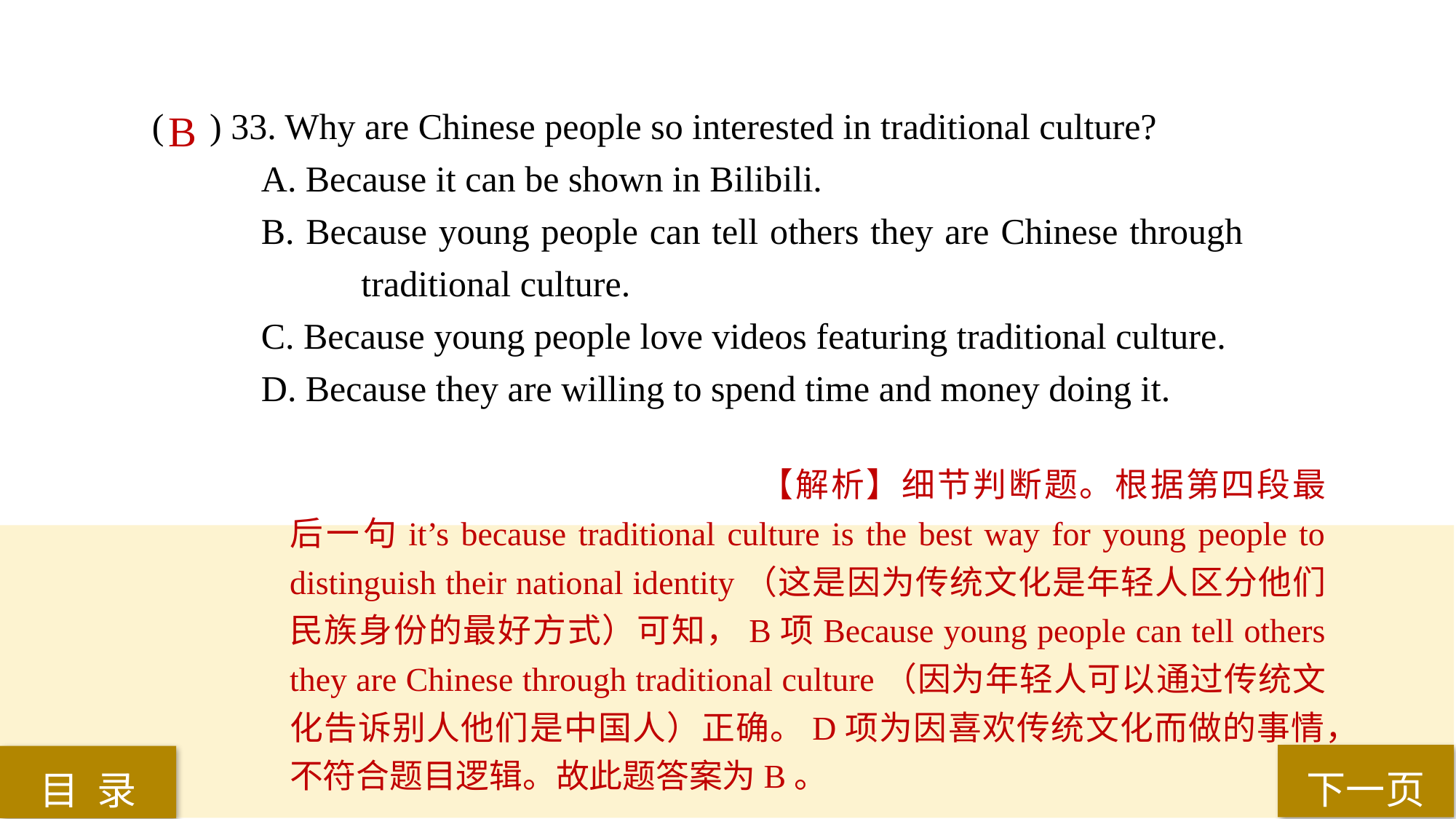

(     ) 33. Why are Chinese people so interested in traditional culture?
A. Because it can be shown in Bilibili.
B. Because young people can tell others they are Chinese through 	   	     traditional culture.
C. Because young people love videos featuring traditional culture.
D. Because they are willing to spend time and money doing it.
B
【解析】细节判断题。根据第四段最后一句it’s because traditional culture is the best way for young people to distinguish their national identity（这是因为传统文化是年轻人区分他们民族身份的最好方式）可知，B项Because young people can tell others they are Chinese through traditional culture（因为年轻人可以通过传统文化告诉别人他们是中国人）正确。D项为因喜欢传统文化而做的事情，不符合题目逻辑。故此题答案为B。